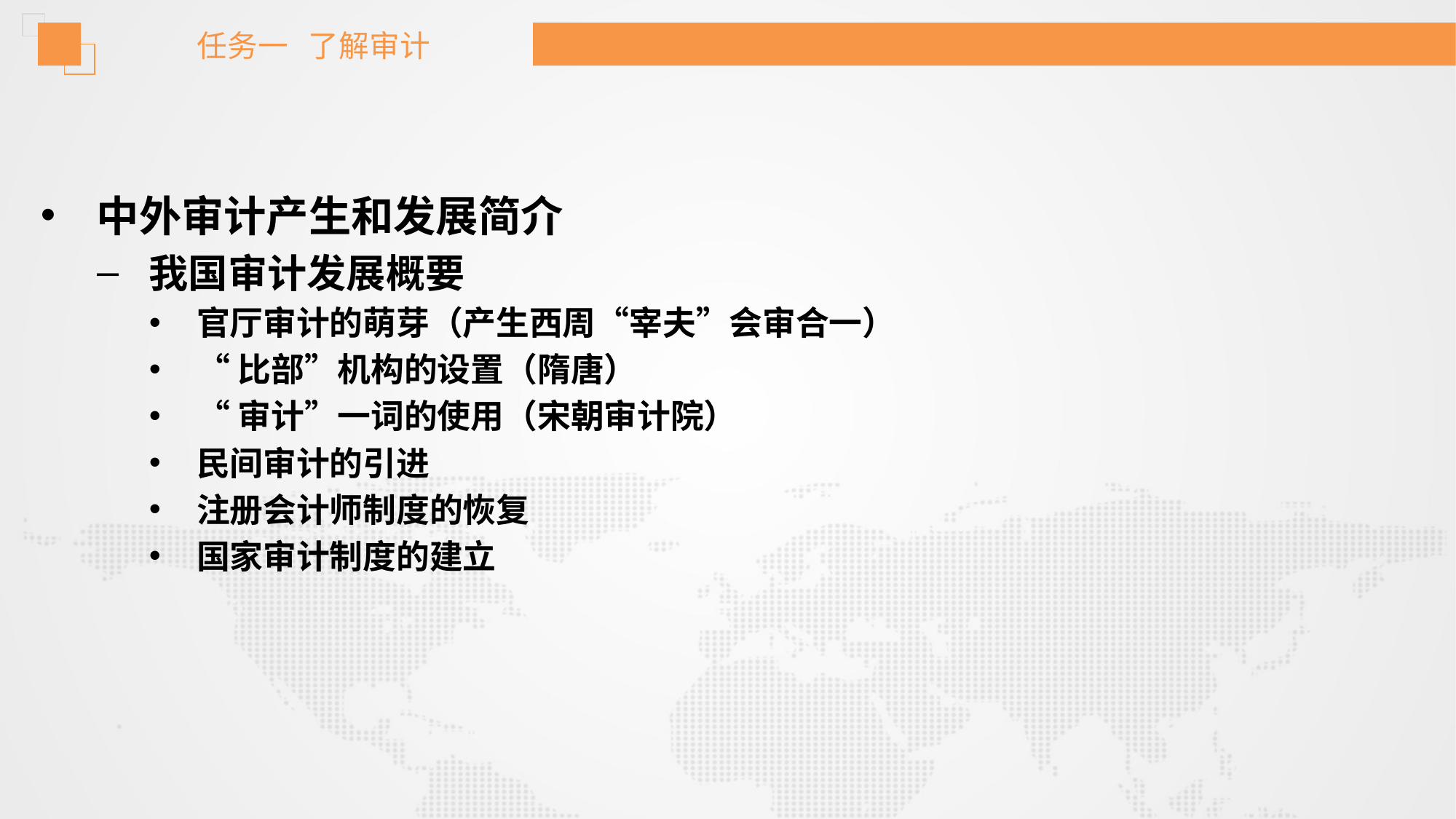

任务一   了解审计

中外审计产生和发展简介
我国审计发展概要
官厅审计的萌芽（产生西周“宰夫”会审合一）
“比部”机构的设置（隋唐）
“审计”一词的使用（宋朝审计院）
民间审计的引进
注册会计师制度的恢复
国家审计制度的建立